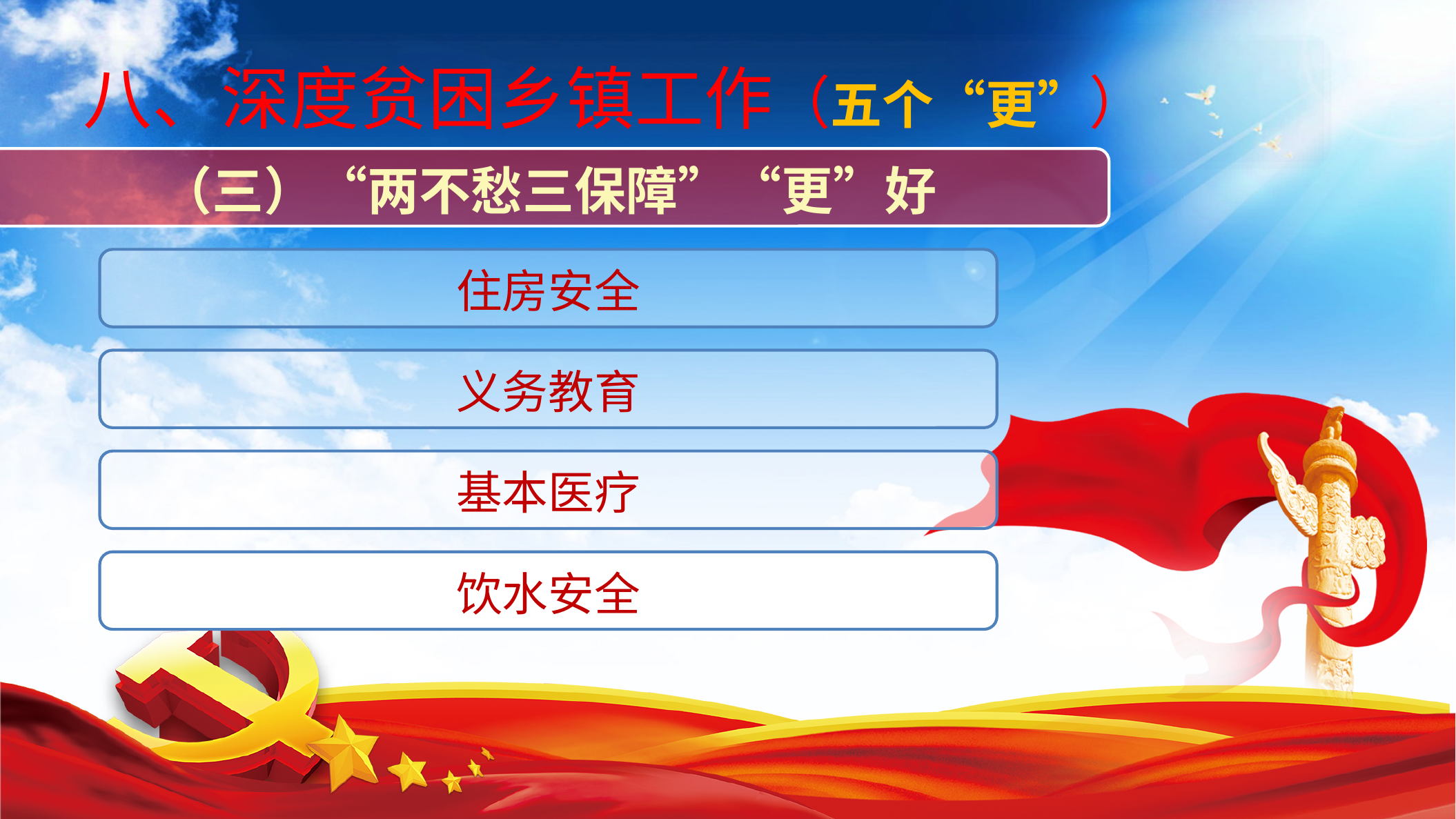

八、深度贫困乡镇工作（五个“更”）
住房安全
（三）“两不愁三保障”“更”好
义务教育
基本医疗
饮水安全